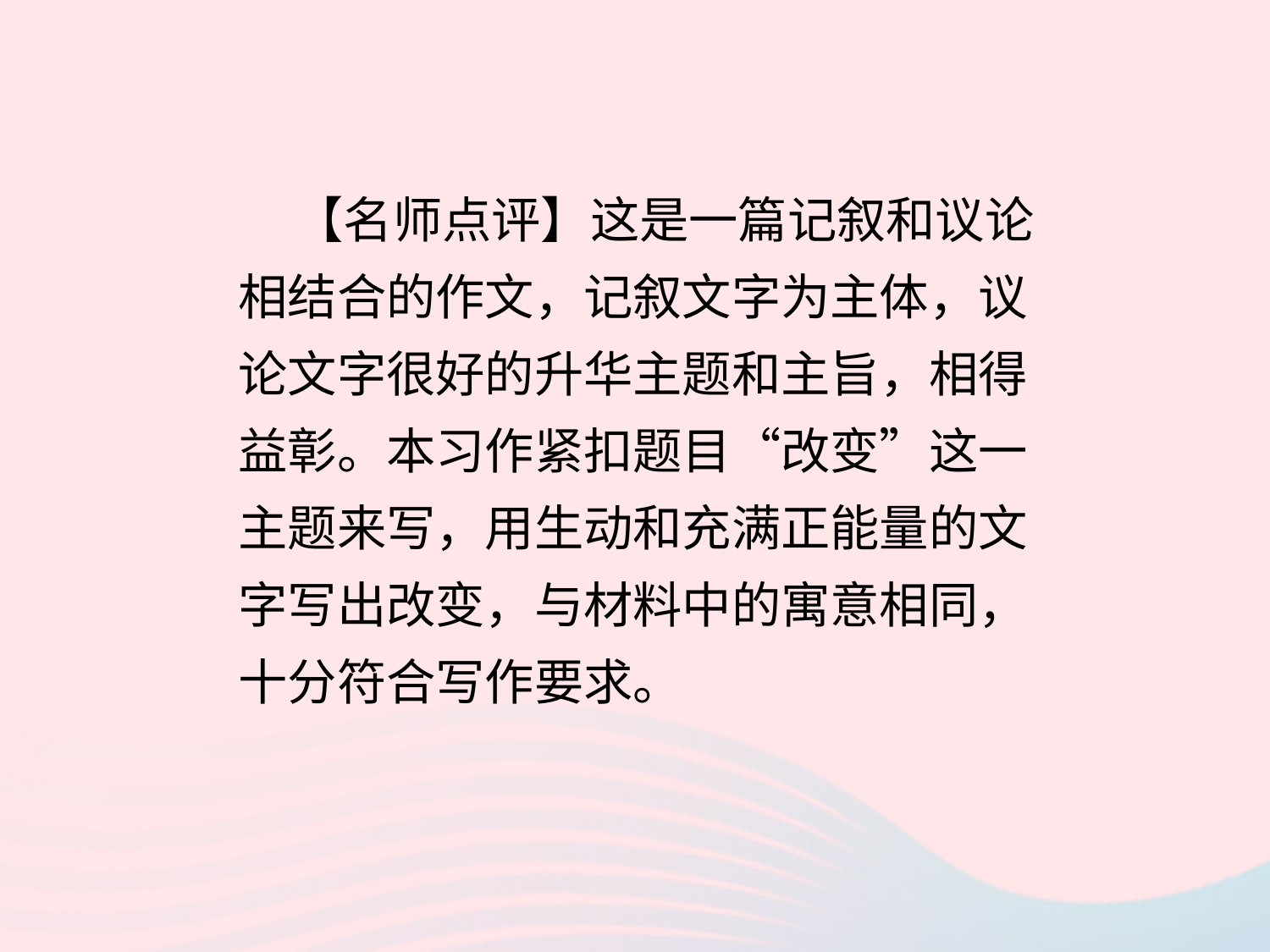

【名师点评】这是一篇记叙和议论相结合的作文，记叙文字为主体，议论文字很好的升华主题和主旨，相得益彰。本习作紧扣题目“改变”这一主题来写，用生动和充满正能量的文字写出改变，与材料中的寓意相同，十分符合写作要求。